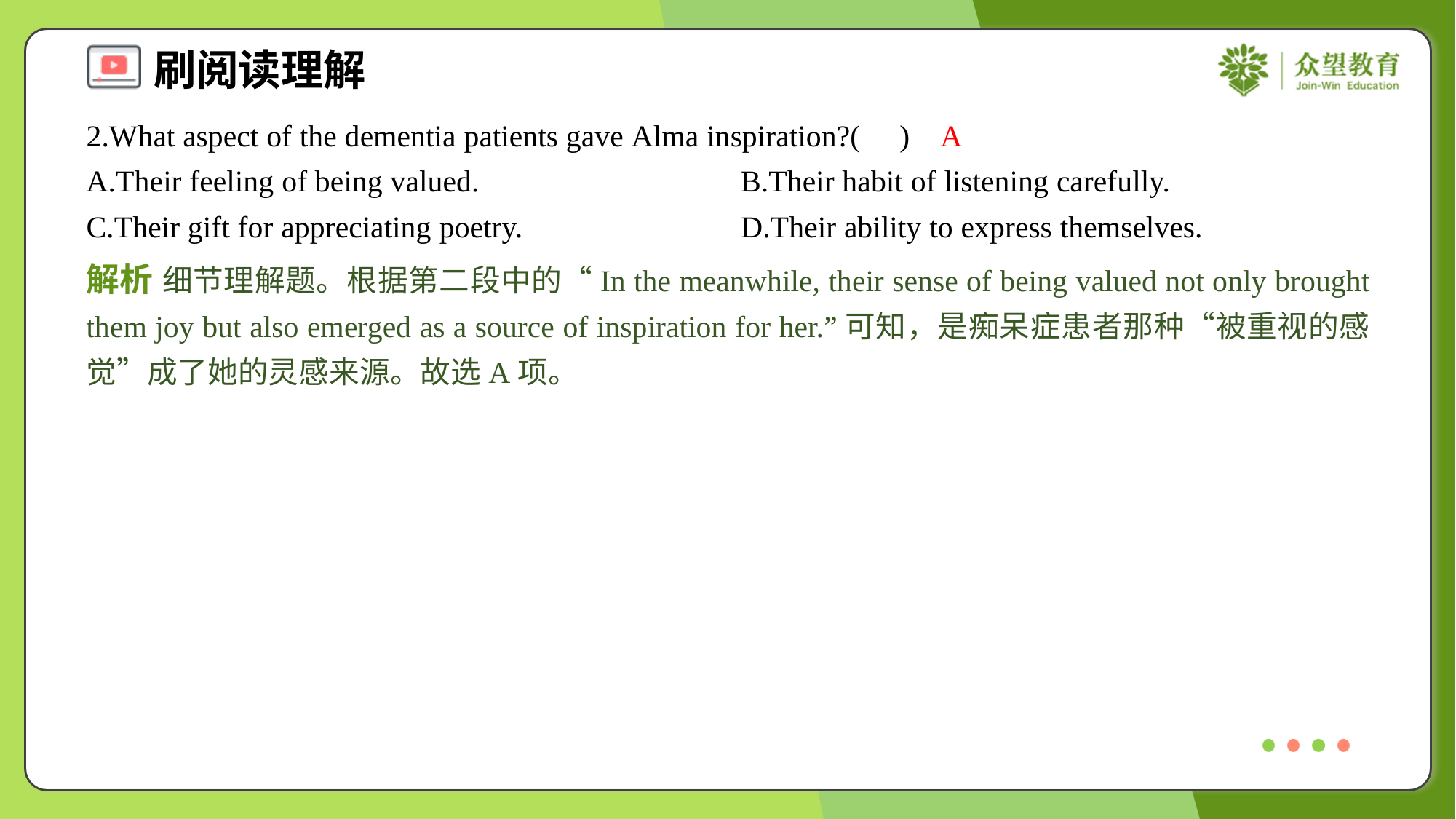

2.What aspect of the dementia patients gave Alma inspiration?(     )
A
A.Their feeling of being valued.	B.Their habit of listening carefully.
C.Their gift for appreciating poetry.	D.Their ability to express themselves.
解析 细节理解题。根据第二段中的“In the meanwhile, their sense of being valued not only brought them joy but also emerged as a source of inspiration for her.”可知，是痴呆症患者那种“被重视的感觉”成了她的灵感来源。故选A项。